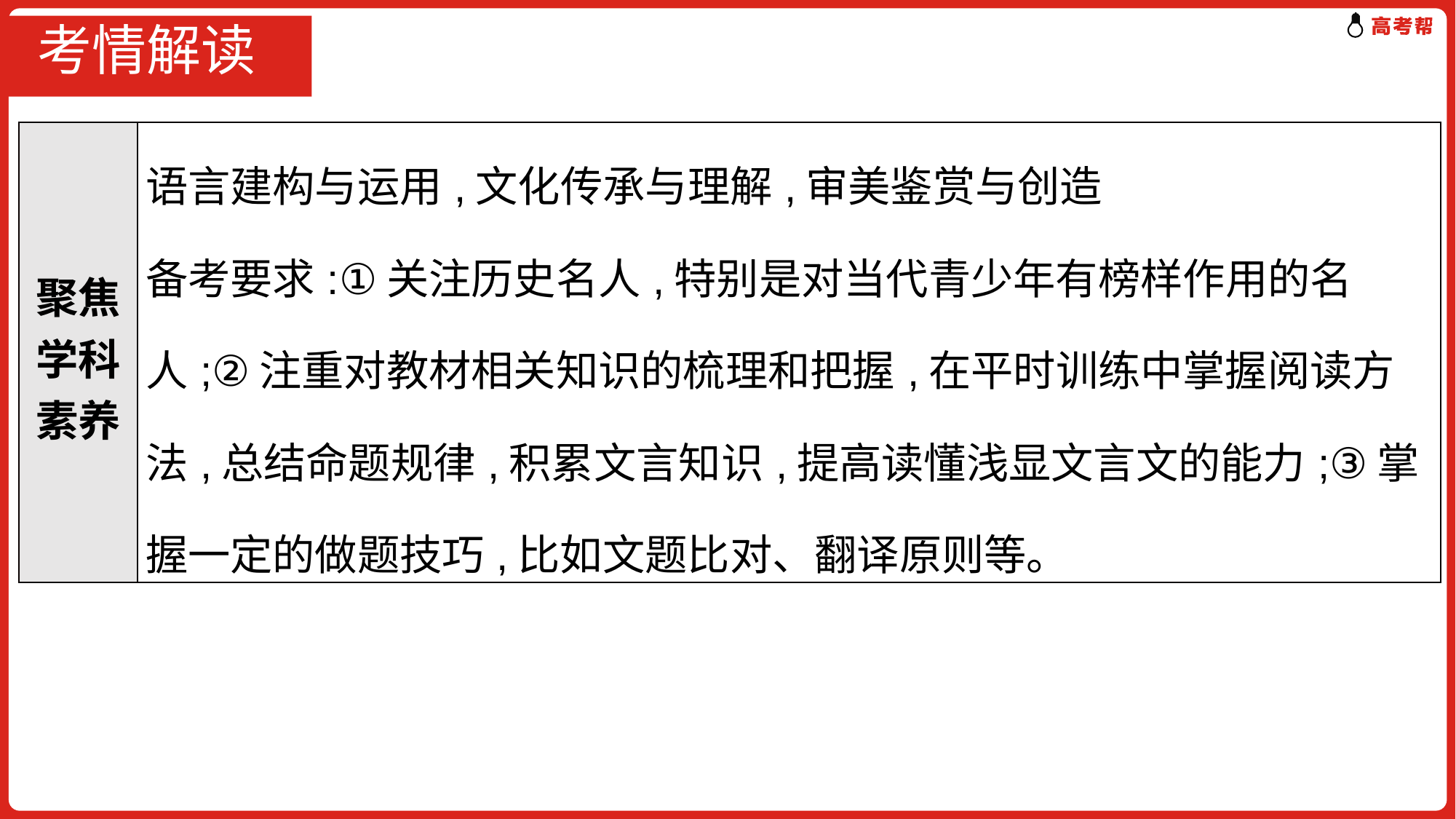

# 考情解读
| 聚焦学科素养 | 语言建构与运用,文化传承与理解,审美鉴赏与创造 备考要求:①关注历史名人,特别是对当代青少年有榜样作用的名人;②注重对教材相关知识的梳理和把握,在平时训练中掌握阅读方法,总结命题规律,积累文言知识,提高读懂浅显文言文的能力;③掌握一定的做题技巧,比如文题比对、翻译原则等。 |
| --- | --- |